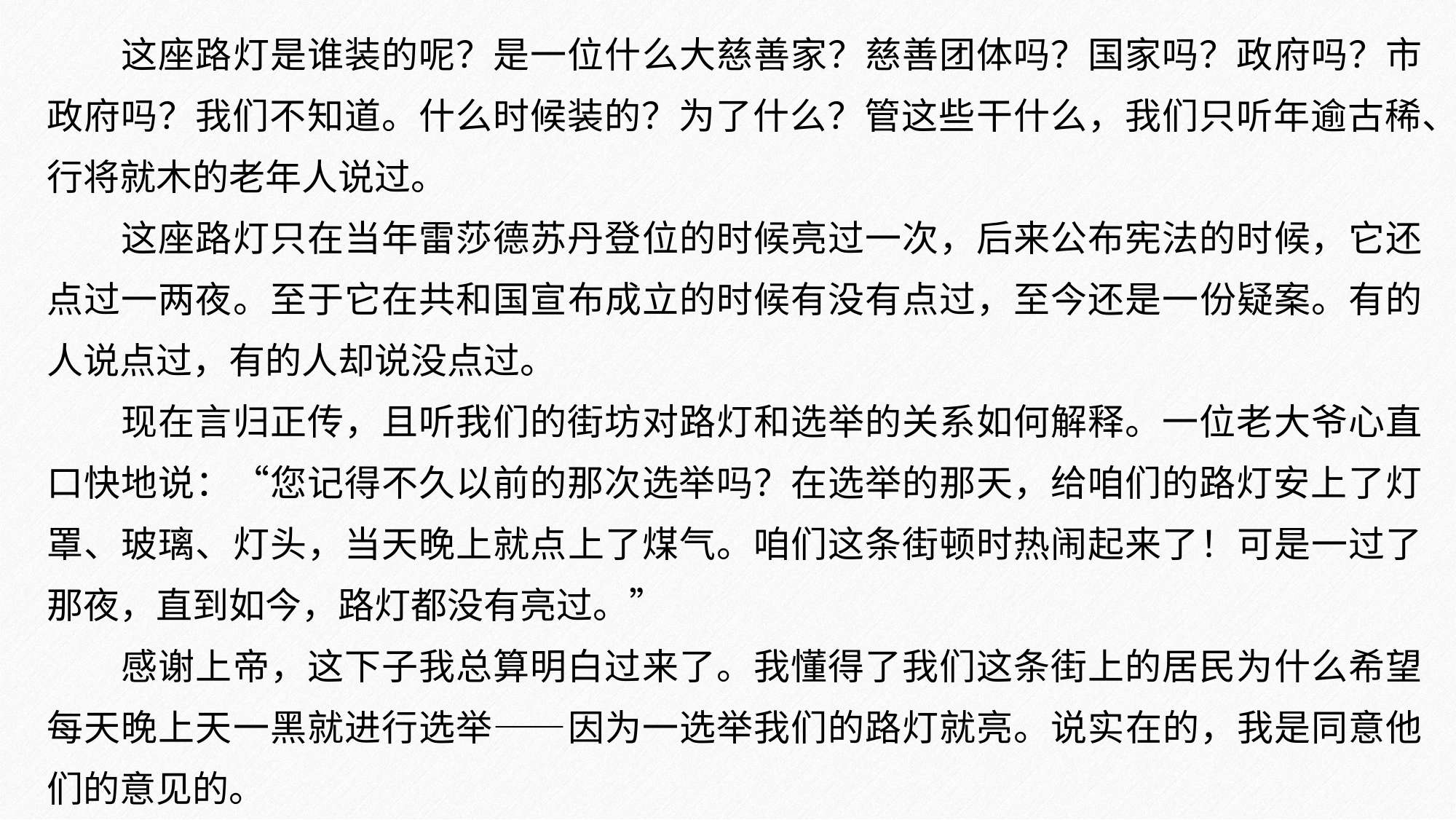

这座路灯是谁装的呢？是一位什么大慈善家？慈善团体吗？国家吗？政府吗？市政府吗？我们不知道。什么时候装的？为了什么？管这些干什么，我们只听年逾古稀、行将就木的老年人说过。
这座路灯只在当年雷莎德苏丹登位的时候亮过一次，后来公布宪法的时候，它还点过一两夜。至于它在共和国宣布成立的时候有没有点过，至今还是一份疑案。有的人说点过，有的人却说没点过。
现在言归正传，且听我们的街坊对路灯和选举的关系如何解释。一位老大爷心直口快地说：“您记得不久以前的那次选举吗？在选举的那天，给咱们的路灯安上了灯罩、玻璃、灯头，当天晚上就点上了煤气。咱们这条街顿时热闹起来了！可是一过了那夜，直到如今，路灯都没有亮过。”
感谢上帝，这下子我总算明白过来了。我懂得了我们这条街上的居民为什么希望每天晚上天一黑就进行选举——因为一选举我们的路灯就亮。说实在的，我是同意他们的意见的。